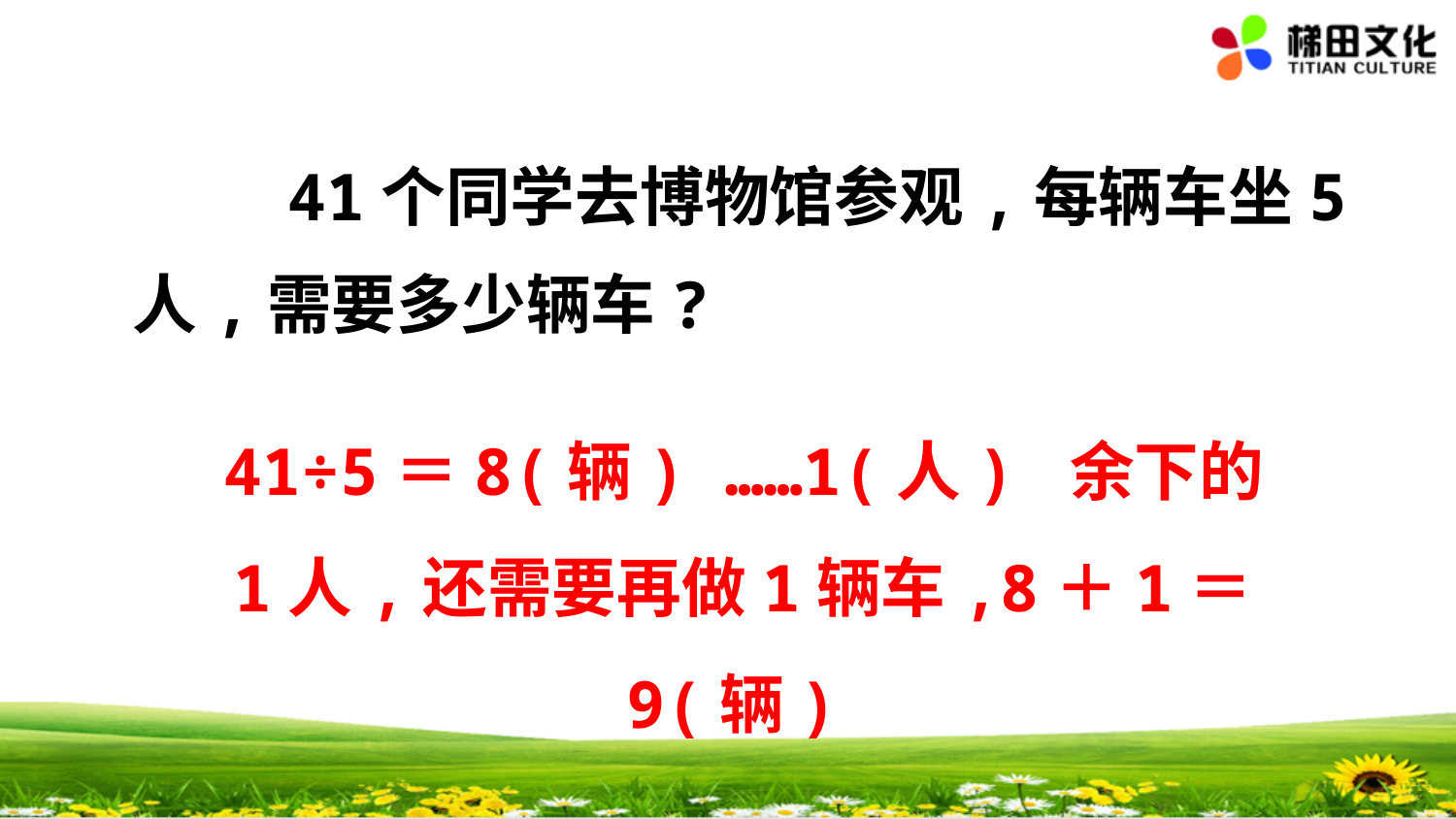

41个同学去博物馆参观,每辆车坐5人,需要多少辆车?
41÷5＝8(辆) ……1(人) 余下的1人,还需要再做1辆车,8＋1＝9(辆)